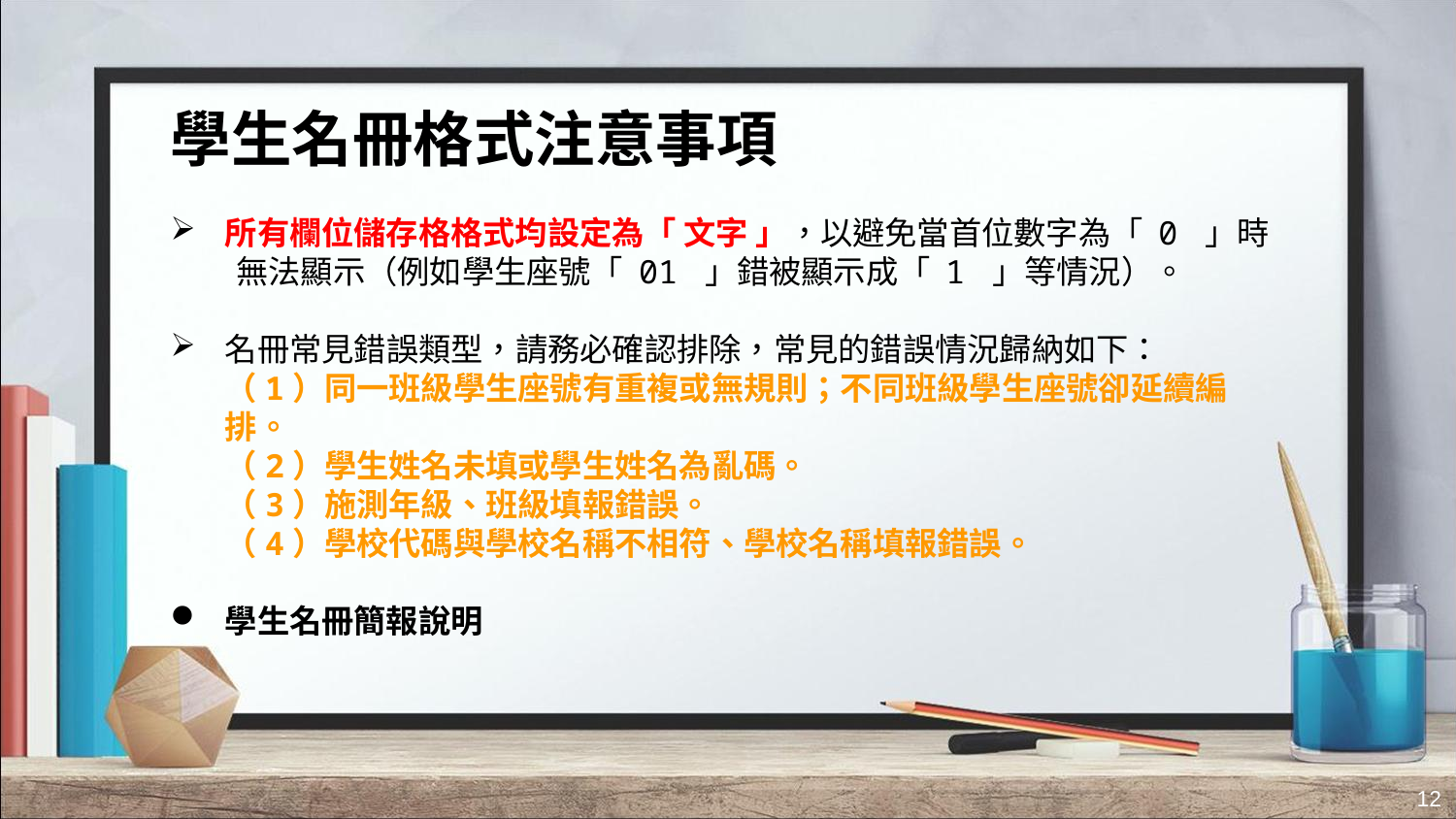

# 學生名冊格式注意事項
所有欄位儲存格格式均設定為「 文字 」，以避免當首位數字為「 0 」時
        無法顯示（例如學生座號「 01 」錯被顯示成「 1 」等情況）。

名冊常見錯誤類型，請務必確認排除，常見的錯誤情況歸納如下：
	（1）同一班級學生座號有重複或無規則；不同班級學生座號卻延續編排。
	（2）學生姓名未填或學生姓名為亂碼。
	（3）施測年級、班級填報錯誤。
	（4）學校代碼與學校名稱不相符、學校名稱填報錯誤。

學生名冊簡報說明
12